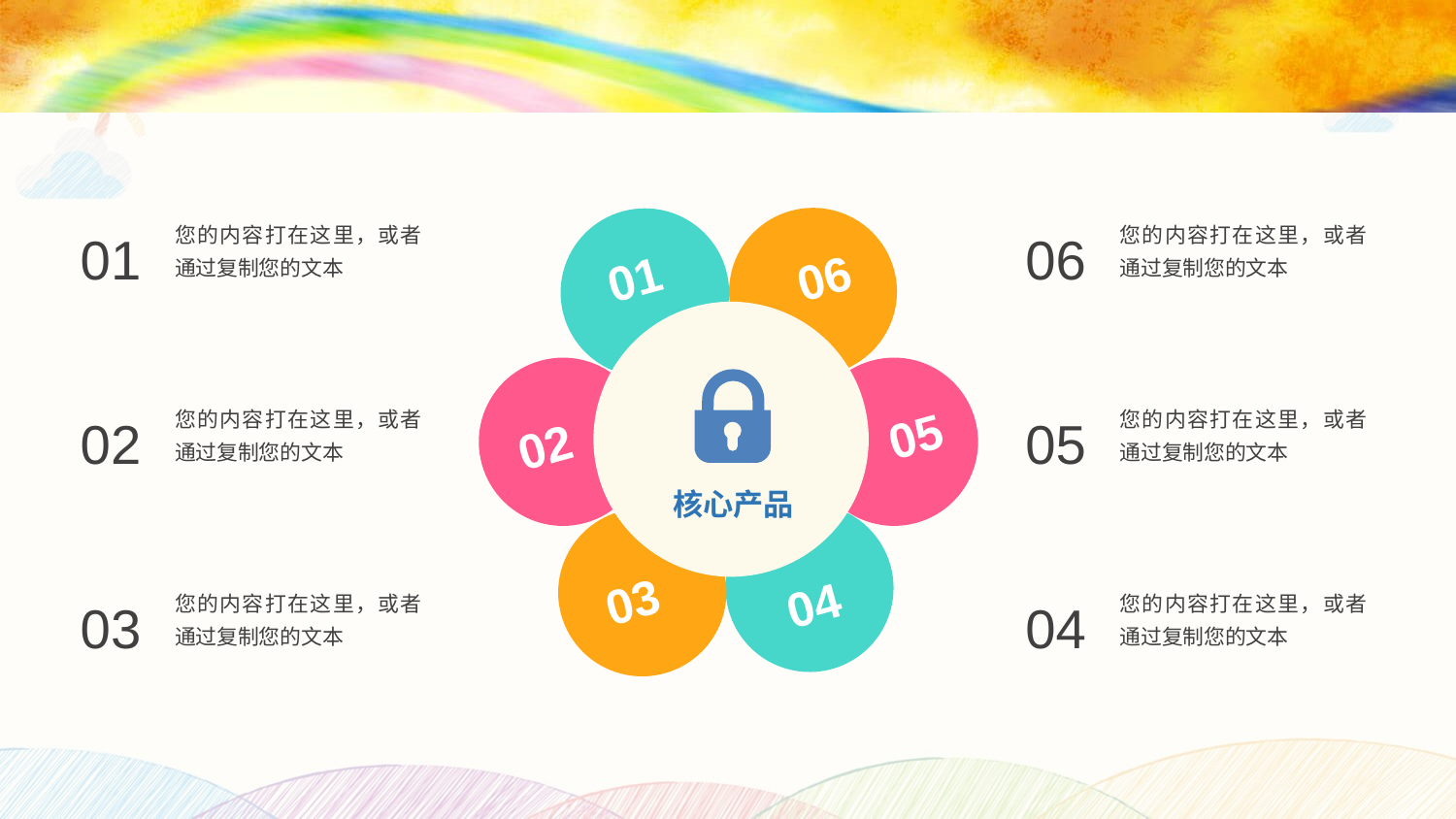

0
#
01
06
您的内容打在这里，或者通过复制您的文本
您的内容打在这里，或者通过复制您的文本

06

01

05

02

02
05
您的内容打在这里，或者通过复制您的文本
您的内容打在这里，或者通过复制您的文本
核心产品

04

03
03
04
您的内容打在这里，或者通过复制您的文本
您的内容打在这里，或者通过复制您的文本